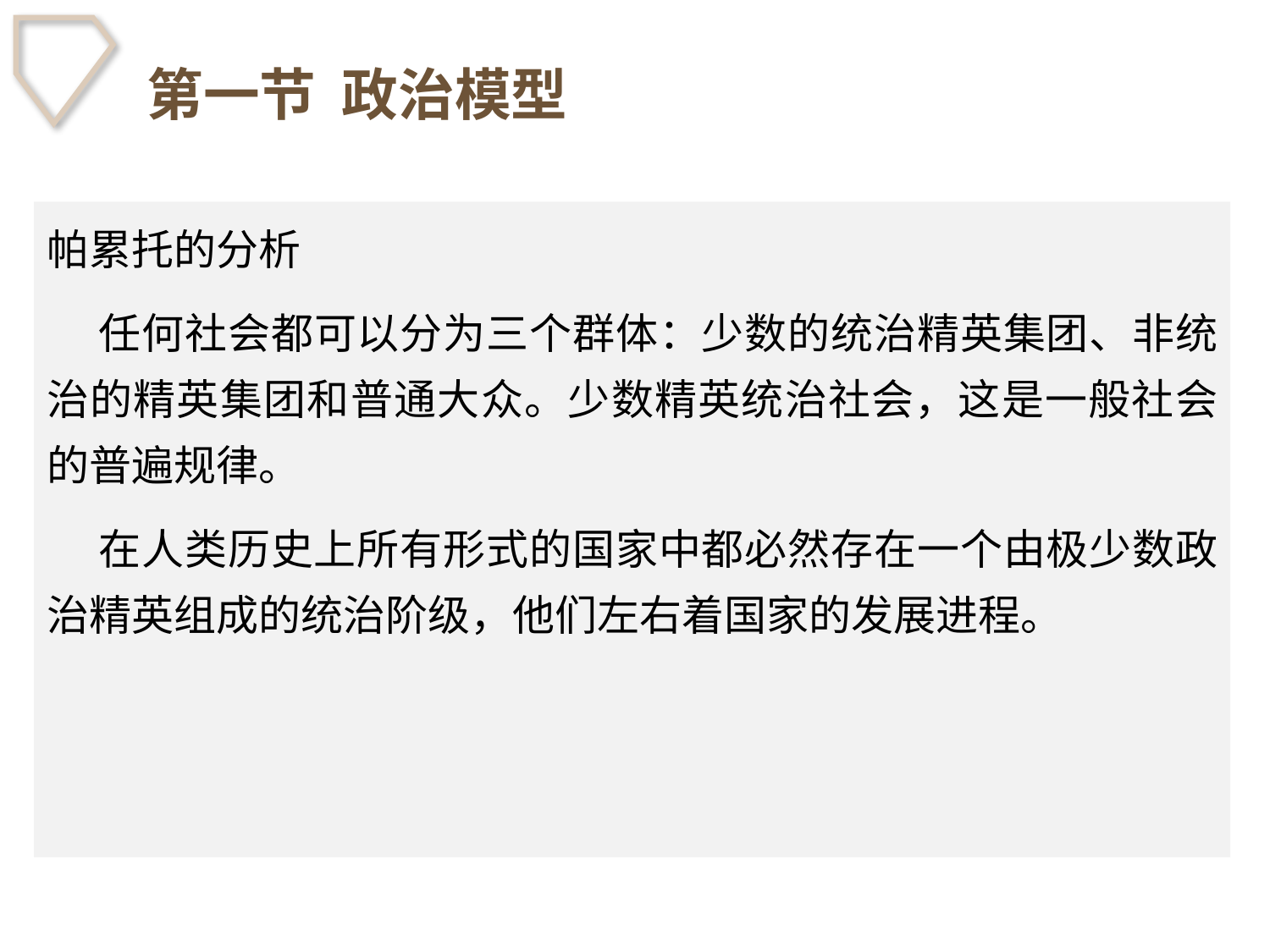

# 第一节  政治模型
帕累托的分析
    任何社会都可以分为三个群体：少数的统治精英集团、非统治的精英集团和普通大众。少数精英统治社会，这是一般社会的普遍规律。
    在人类历史上所有形式的国家中都必然存在一个由极少数政治精英组成的统治阶级，他们左右着国家的发展进程。